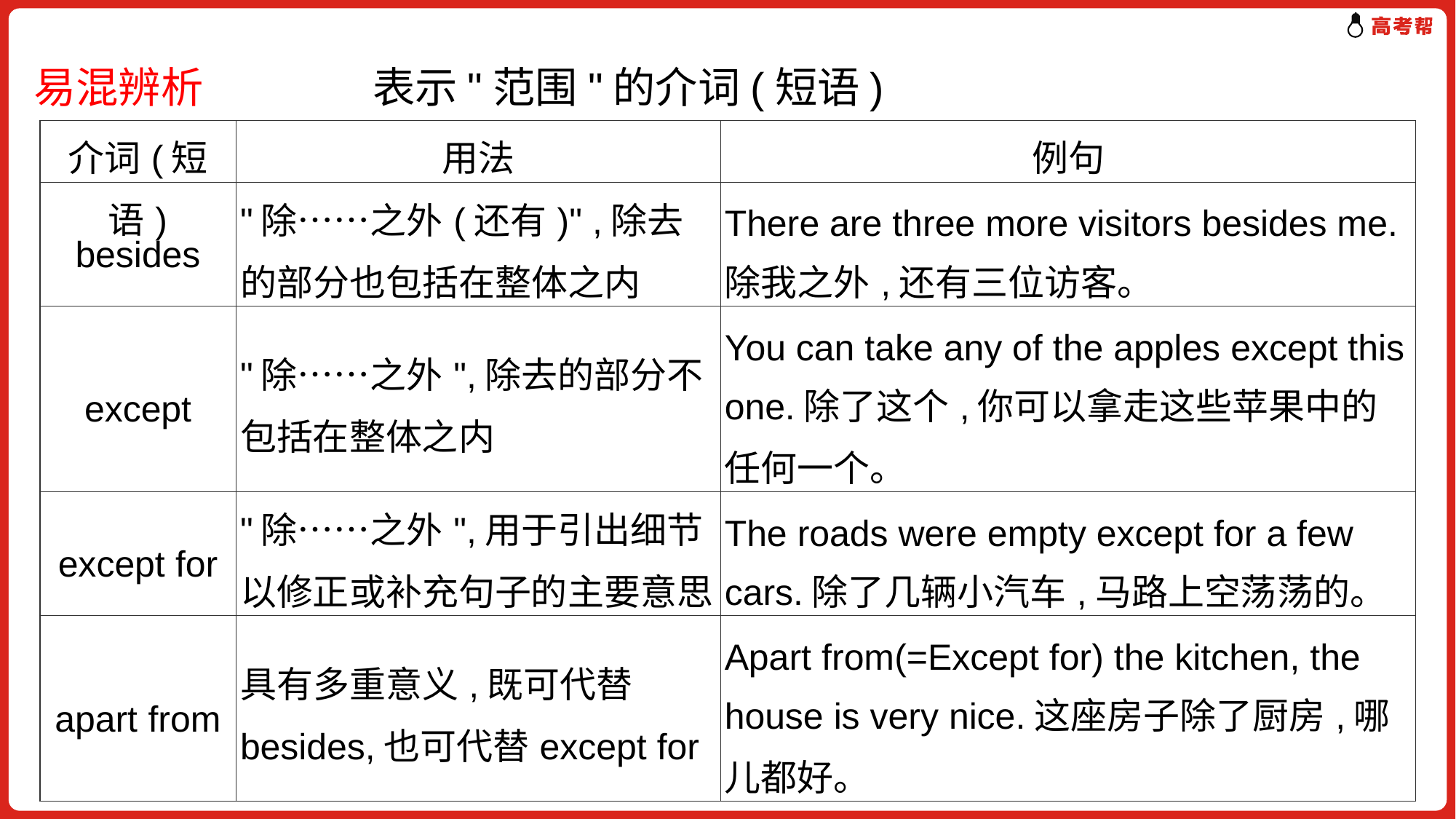

易混辨析　　　　表示"范围"的介词(短语)

| 介词(短语) | 用法 | 例句 |
| --- | --- | --- |
| besides | "除……之外(还有)" ,除去的部分也包括在整体之内 | There are three more visitors besides me.除我之外,还有三位访客。 |
| except | "除……之外",除去的部分不包括在整体之内 | You can take any of the apples except this one.除了这个,你可以拿走这些苹果中的任何一个。 |
| except for | "除……之外",用于引出细节以修正或补充句子的主要意思 | The roads were empty except for a few cars.除了几辆小汽车,马路上空荡荡的。 |
| apart from | 具有多重意义,既可代替besides,也可代替except for | Apart from(=Except for) the kitchen, the house is very nice.这座房子除了厨房,哪儿都好。 |